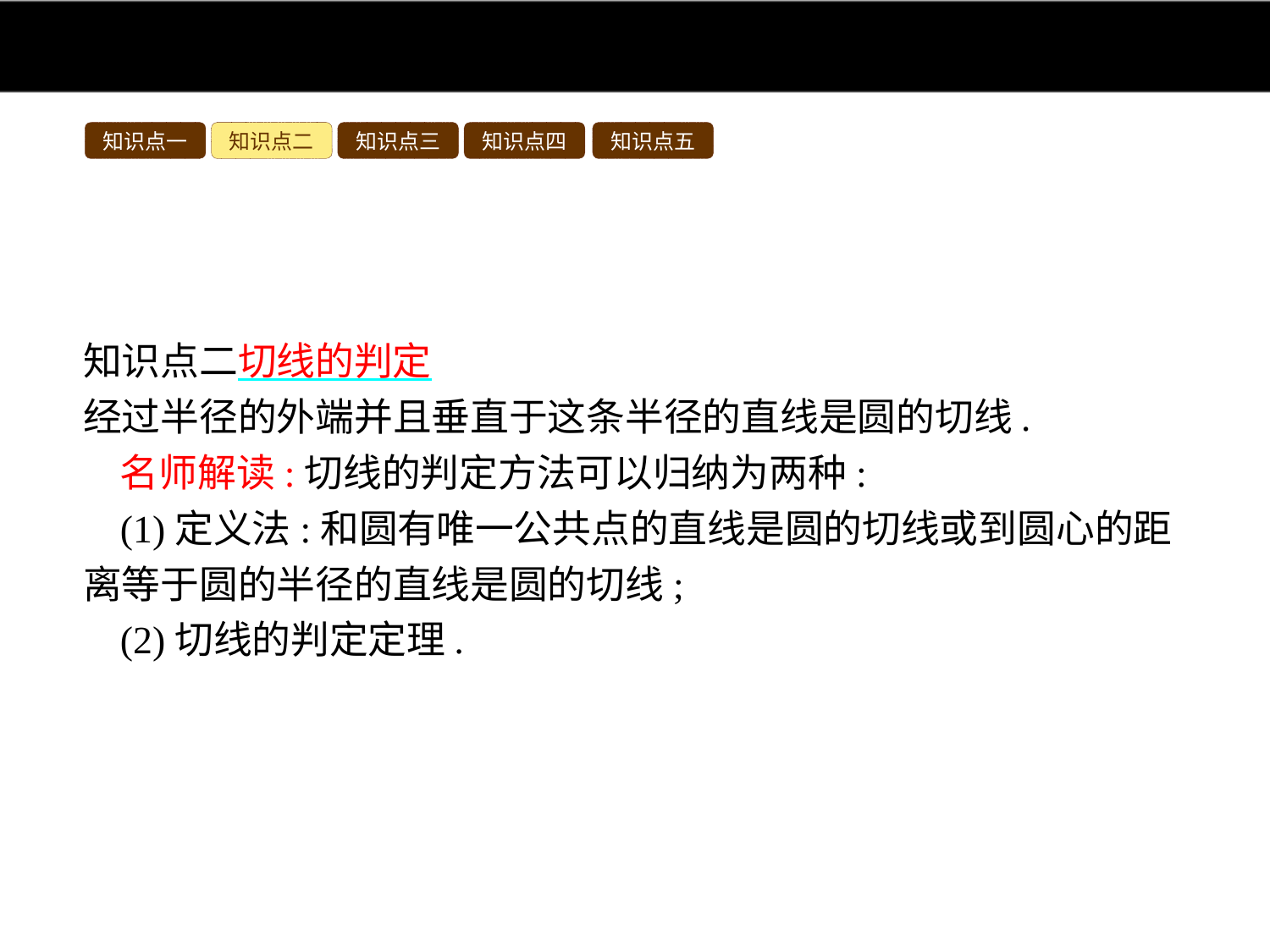

知识点一
知识点二
知识点三
知识点四
知识点五
知识点二切线的判定
经过半径的外端并且垂直于这条半径的直线是圆的切线.
名师解读:切线的判定方法可以归纳为两种:
(1)定义法:和圆有唯一公共点的直线是圆的切线或到圆心的距离等于圆的半径的直线是圆的切线;
(2)切线的判定定理.